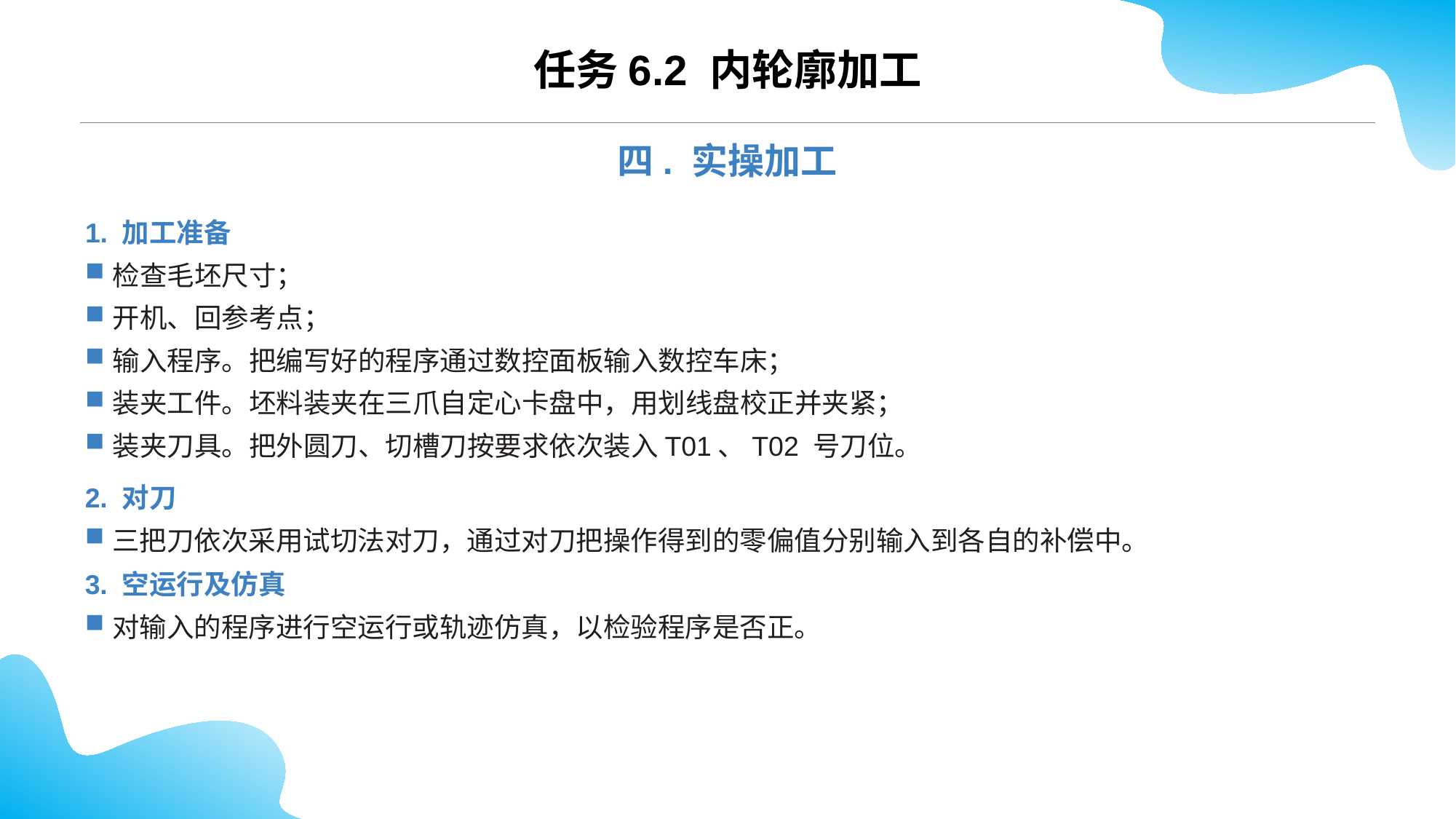

CONTENTS
任务6.2 内轮廓加工
四. 实操加工
1. 加工准备
检查毛坯尺寸；
开机、回参考点；
输入程序。把编写好的程序通过数控面板输入数控车床；
装夹工件。坯料装夹在三爪自定心卡盘中，用划线盘校正并夹紧；
装夹刀具。把外圆刀、切槽刀按要求依次装入T01、T02 号刀位。
2. 对刀
三把刀依次采用试切法对刀，通过对刀把操作得到的零偏值分别输入到各自的补偿中。
3. 空运行及仿真
对输入的程序进行空运行或轨迹仿真，以检验程序是否正。